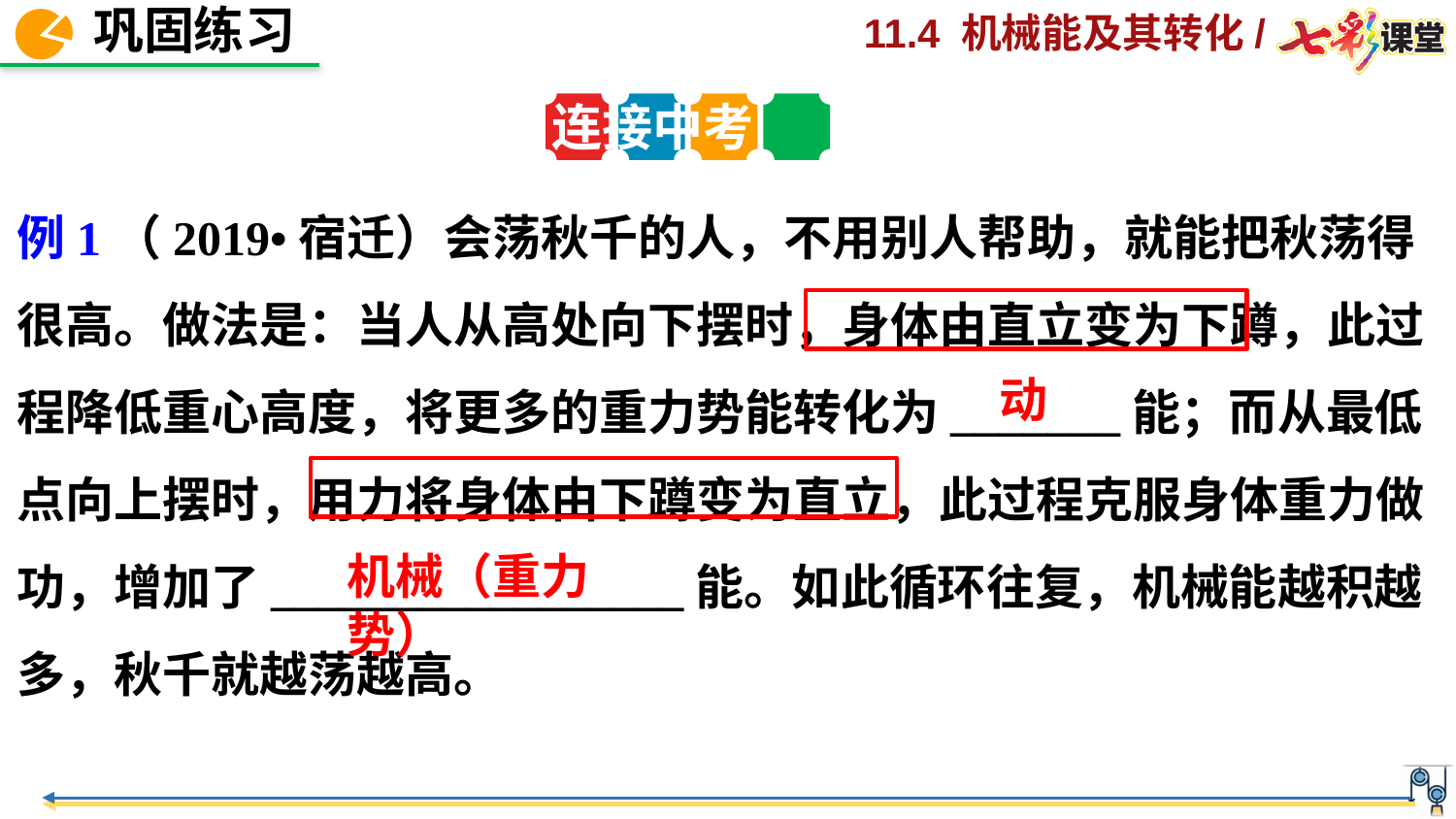

连接中考

例1（2019•宿迁）会荡秋千的人，不用别人帮助，就能把秋荡得很高。做法是：当人从高处向下摆时，身体由直立变为下蹲，此过程降低重心高度，将更多的重力势能转化为_______能；而从最低点向上摆时，用力将身体由下蹲变为直立，此过程克服身体重力做功，增加了_________________能。如此循环往复，机械能越积越多，秋千就越荡越高。

动

机械（重力势）